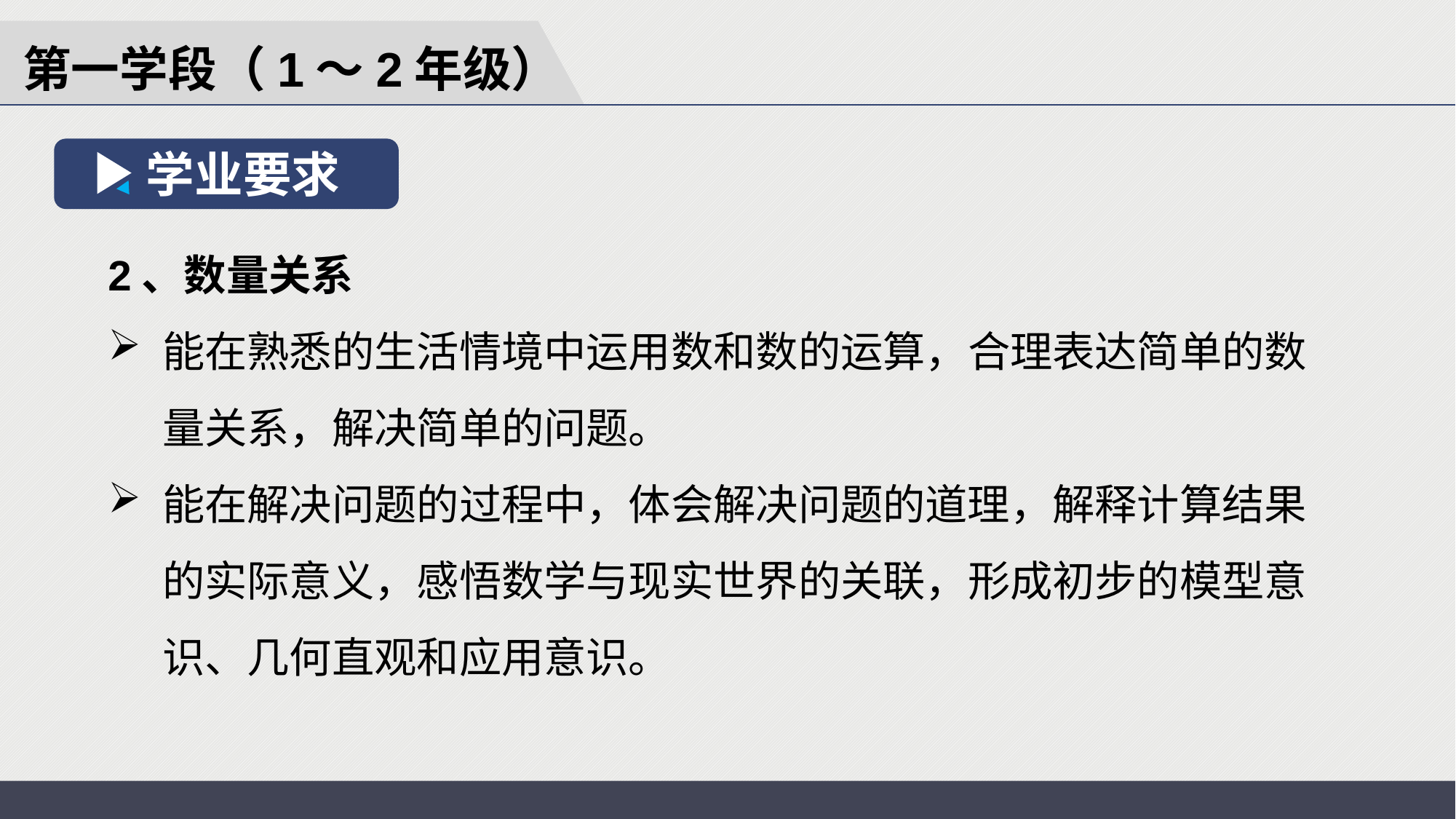

第一学段（1～2年级）
学业要求

2、数量关系
能在熟悉的生活情境中运用数和数的运算，合理表达简单的数量关系，解决简单的问题。
能在解决问题的过程中，体会解决问题的道理，解释计算结果的实际意义，感悟数学与现实世界的关联，形成初步的模型意识、几何直观和应用意识。